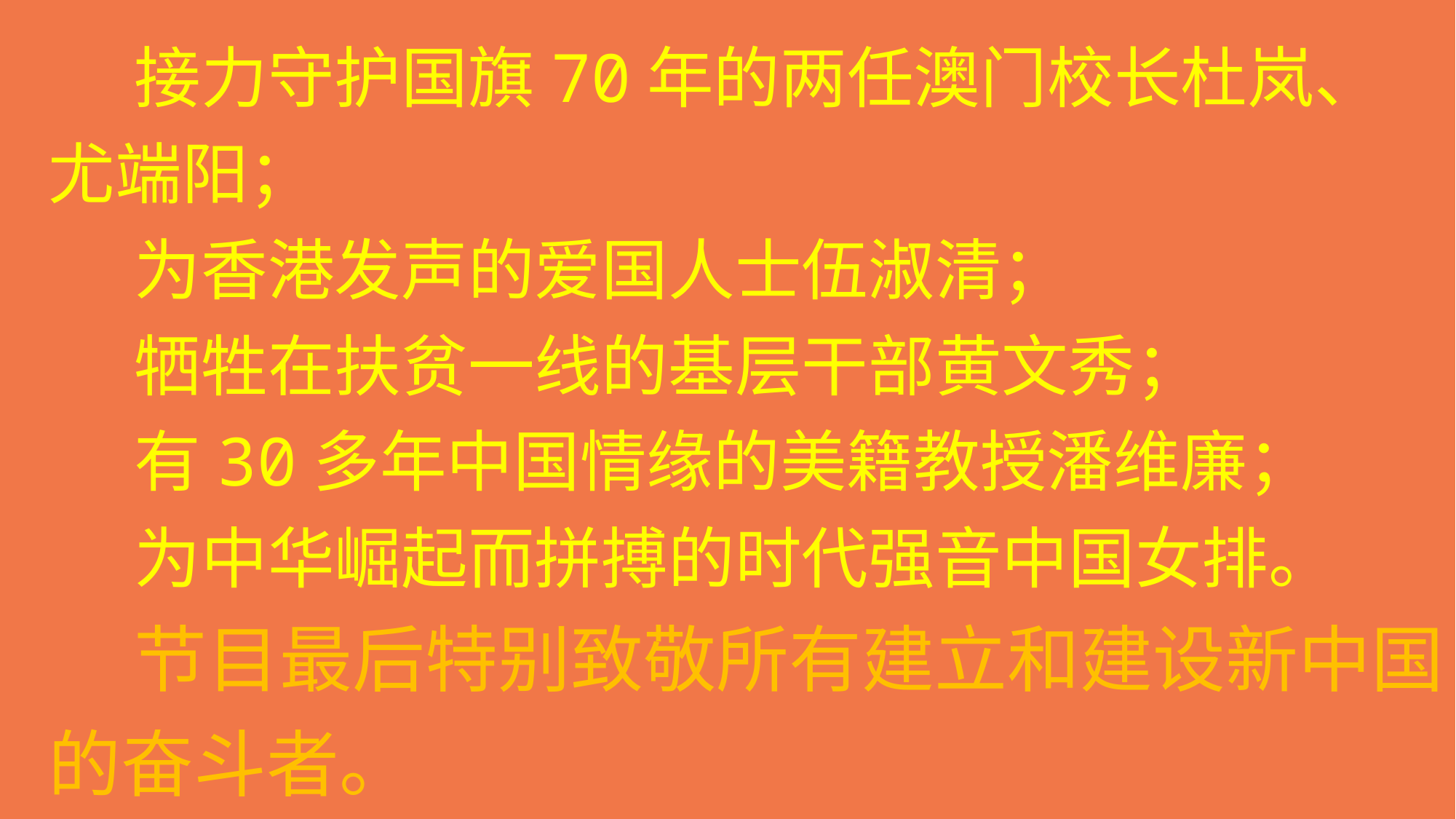

接力守护国旗70年的两任澳门校长杜岚、尤端阳；
为香港发声的爱国人士伍淑清；
牺牲在扶贫一线的基层干部黄文秀；
有30多年中国情缘的美籍教授潘维廉；
为中华崛起而拼搏的时代强音中国女排。
节目最后特别致敬所有建立和建设新中国的奋斗者。